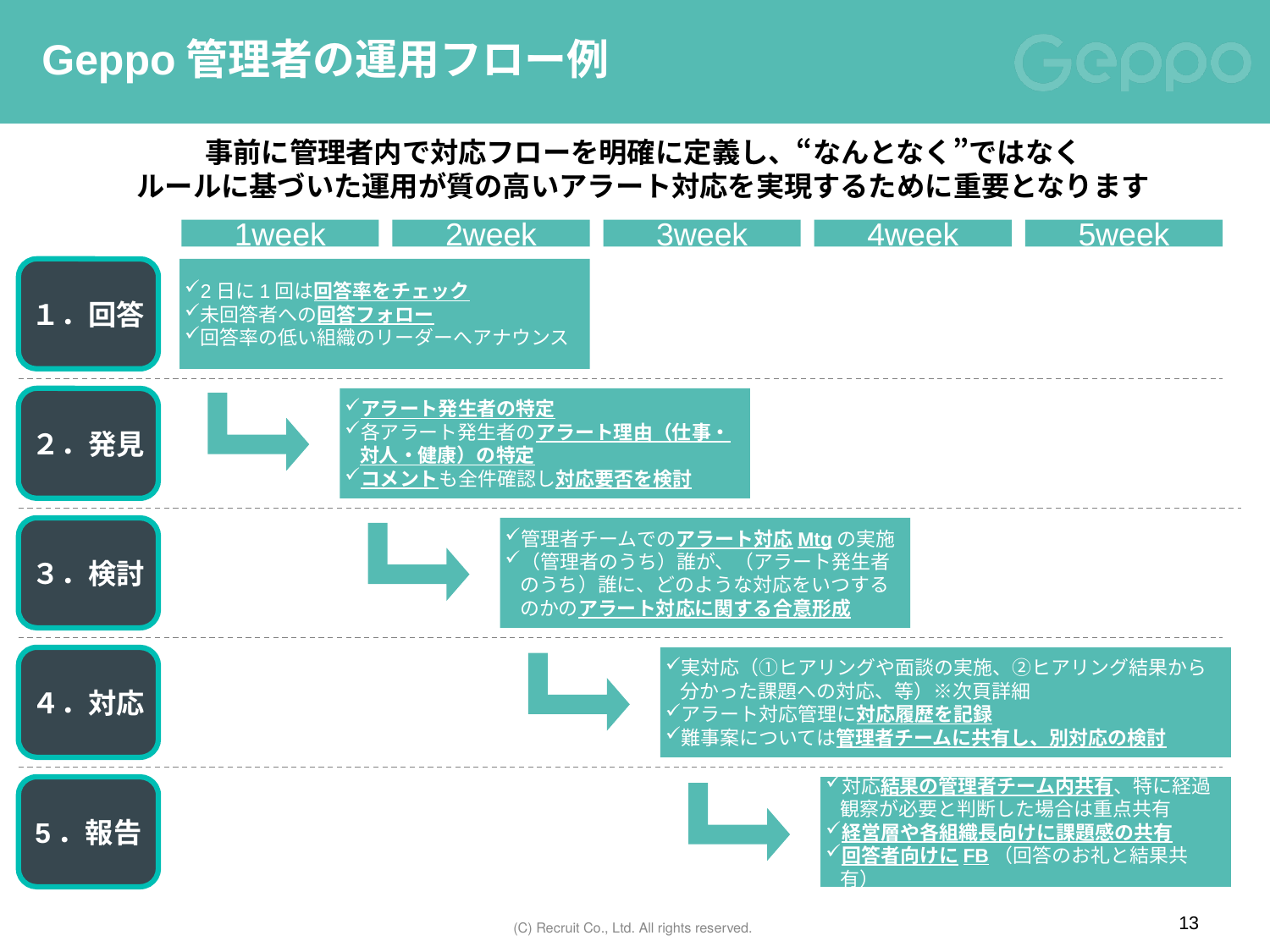

# Geppo管理者の運用フロー例
事前に管理者内で対応フローを明確に定義し、“なんとなく”ではなく
ルールに基づいた運用が質の高いアラート対応を実現するために重要となります
1week
2week
3week
4week
5week
１．回答
2日に1回は回答率をチェック
未回答者への回答フォロー
回答率の低い組織のリーダーへアナウンス

２．発見
アラート発生者の特定
各アラート発生者のアラート理由（仕事・対人・健康）の特定
コメントも全件確認し対応要否を検討

３．検討
管理者チームでのアラート対応Mtgの実施
（管理者のうち）誰が、（アラート発生者のうち）誰に、どのような対応をいつするのかのアラート対応に関する合意形成

４．対応
実対応（①ヒアリングや面談の実施、②ヒアリング結果から分かった課題への対応、等）※次頁詳細
アラート対応管理に対応履歴を記録
難事案については管理者チームに共有し、別対応の検討

5．報告
対応結果の管理者チーム内共有、特に経過観察が必要と判断した場合は重点共有
経営層や各組織長向けに課題感の共有
回答者向けにFB（回答のお礼と結果共有）
13